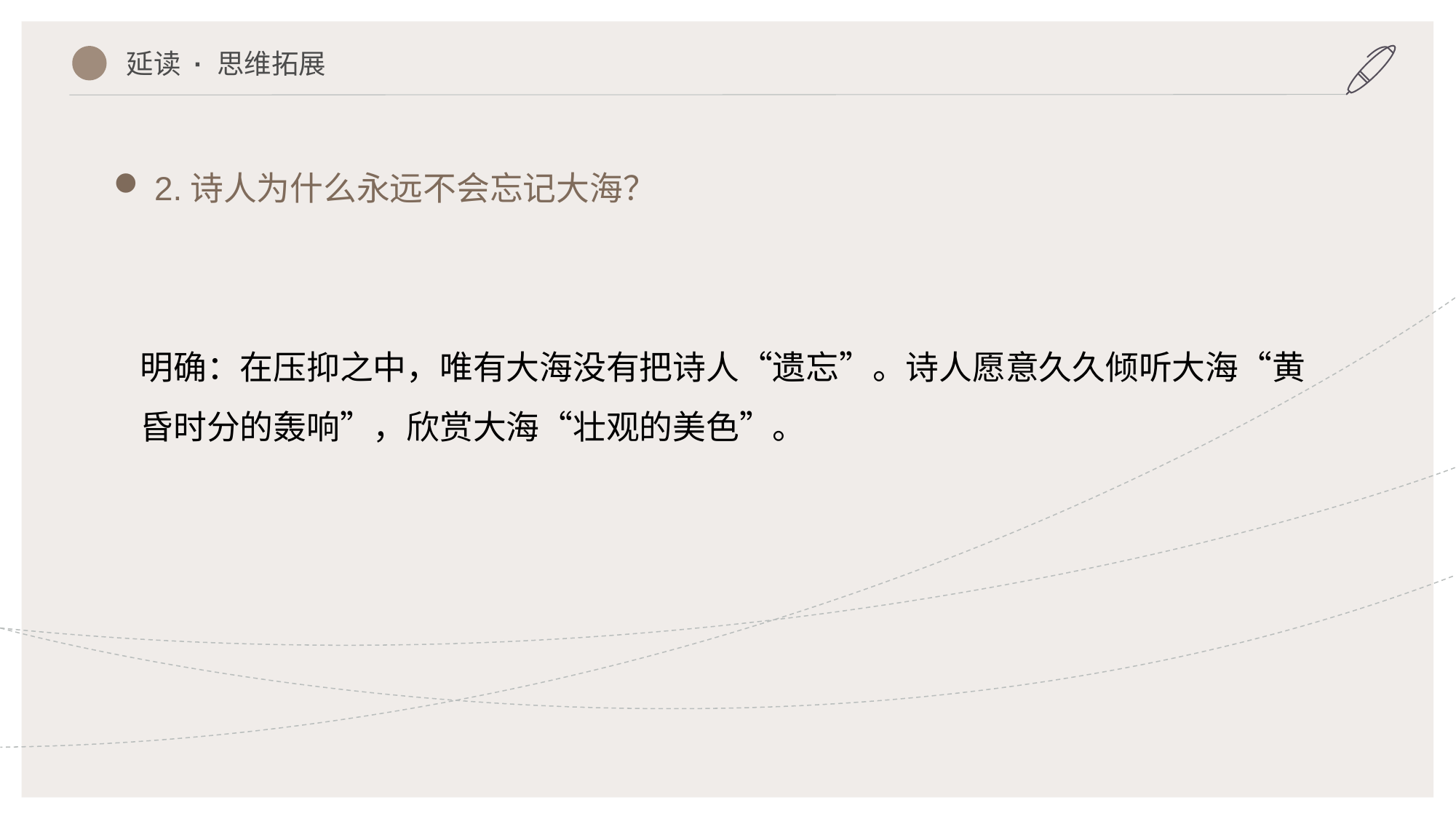

延读 · 思维拓展

2.诗人为什么永远不会忘记大海？

明确：在压抑之中，唯有大海没有把诗人“遗忘”。诗人愿意久久倾听大海“黄昏时分的轰响”，欣赏大海“壮观的美色”。